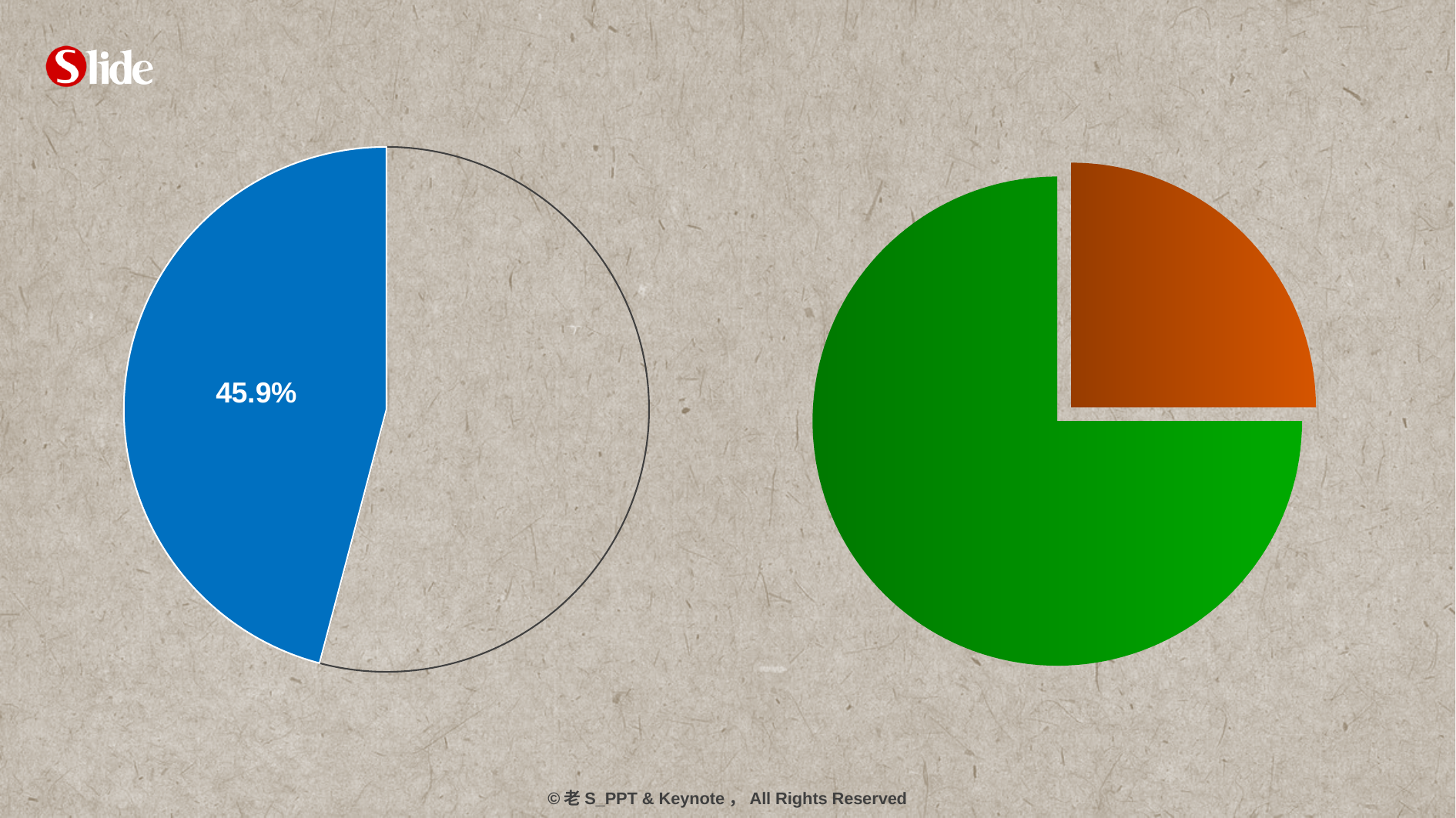

### Chart

| Category | 列1 | 列2 | 列3 | 列4 | 列5 |
|---|---|---|---|---|---|
| B | 54.1 | 54.1 | 54.1 | 54.1 | 54.1 |
| A | 45.9 | 45.9 | 45.9 | 45.9 | 45.9 |

### Chart

| Category | 列1 |
|---|---|
| A | 1.0 |
| B | 3.0 |